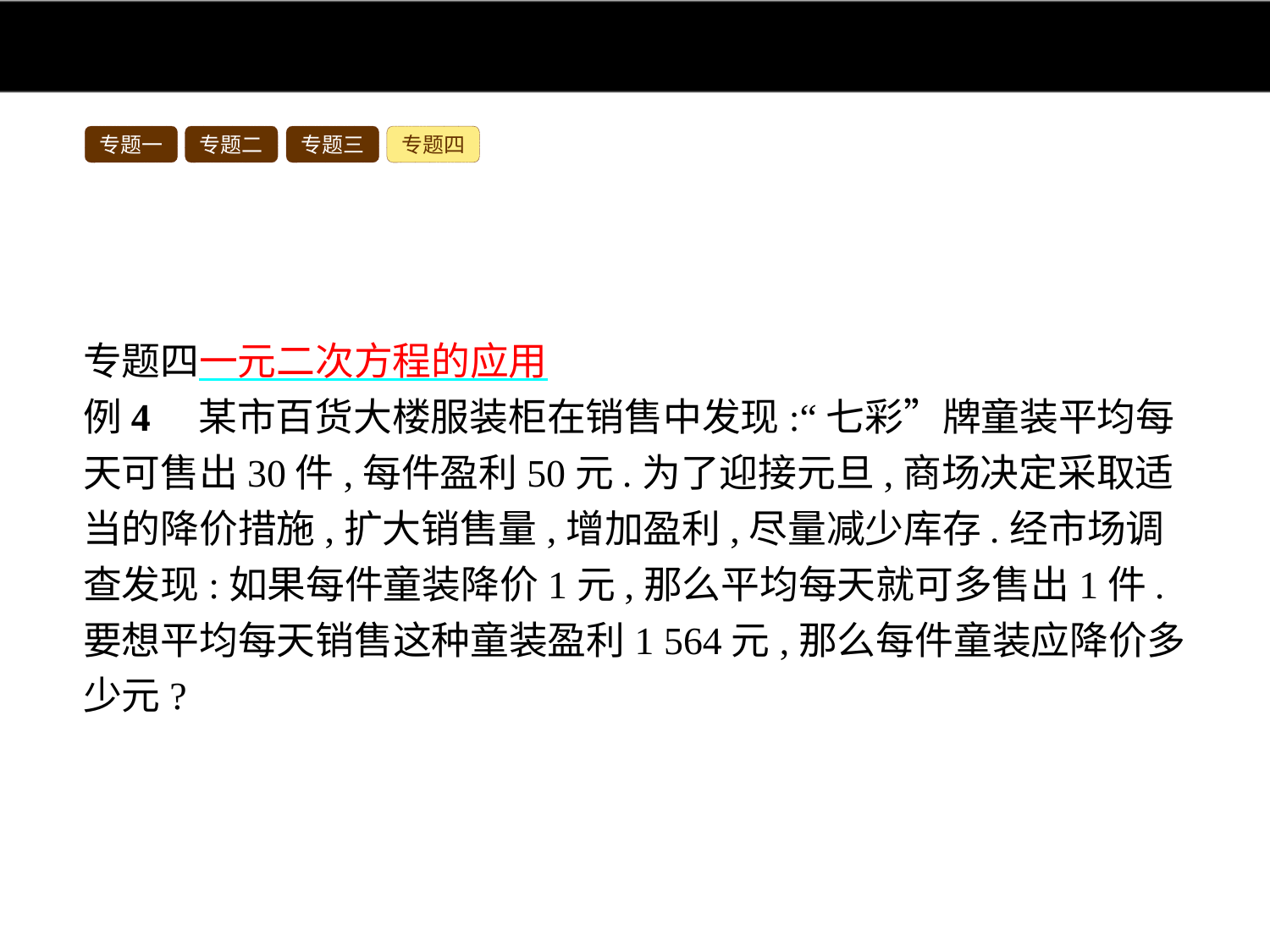

专题一
专题二
专题三
专题四
专题四一元二次方程的应用
例4　某市百货大楼服装柜在销售中发现:“七彩”牌童装平均每天可售出30件,每件盈利50元.为了迎接元旦,商场决定采取适当的降价措施,扩大销售量,增加盈利,尽量减少库存.经市场调查发现:如果每件童装降价1元,那么平均每天就可多售出1件.要想平均每天销售这种童装盈利1 564元,那么每件童装应降价多少元?